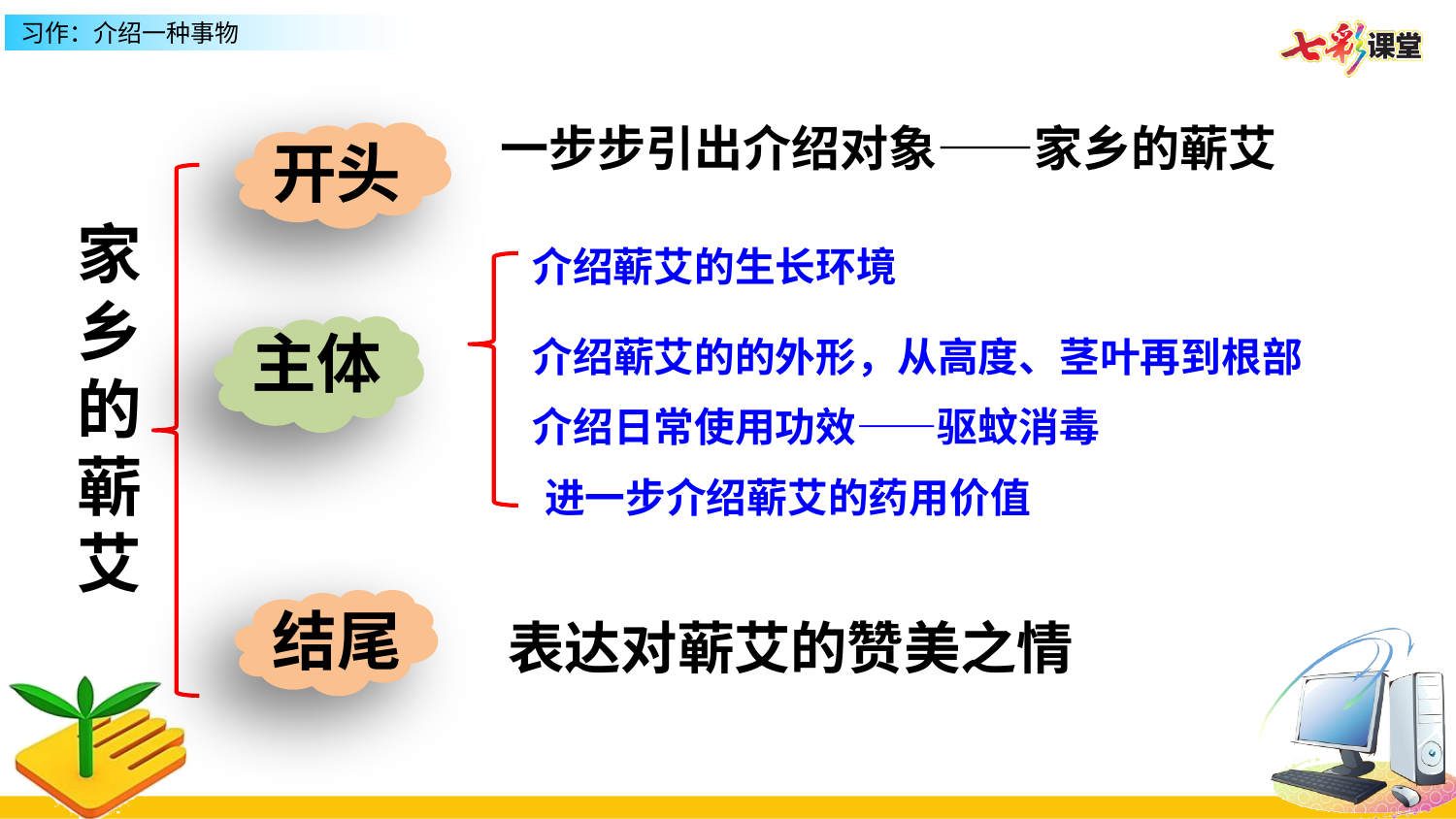

一步步引出介绍对象——家乡的蕲艾

开头

家乡的蕲艾
介绍蕲艾的生长环境

主体

介绍蕲艾的的外形，从高度、茎叶再到根部
介绍日常使用功效——驱蚊消毒
进一步介绍蕲艾的药用价值

结尾
表达对蕲艾的赞美之情